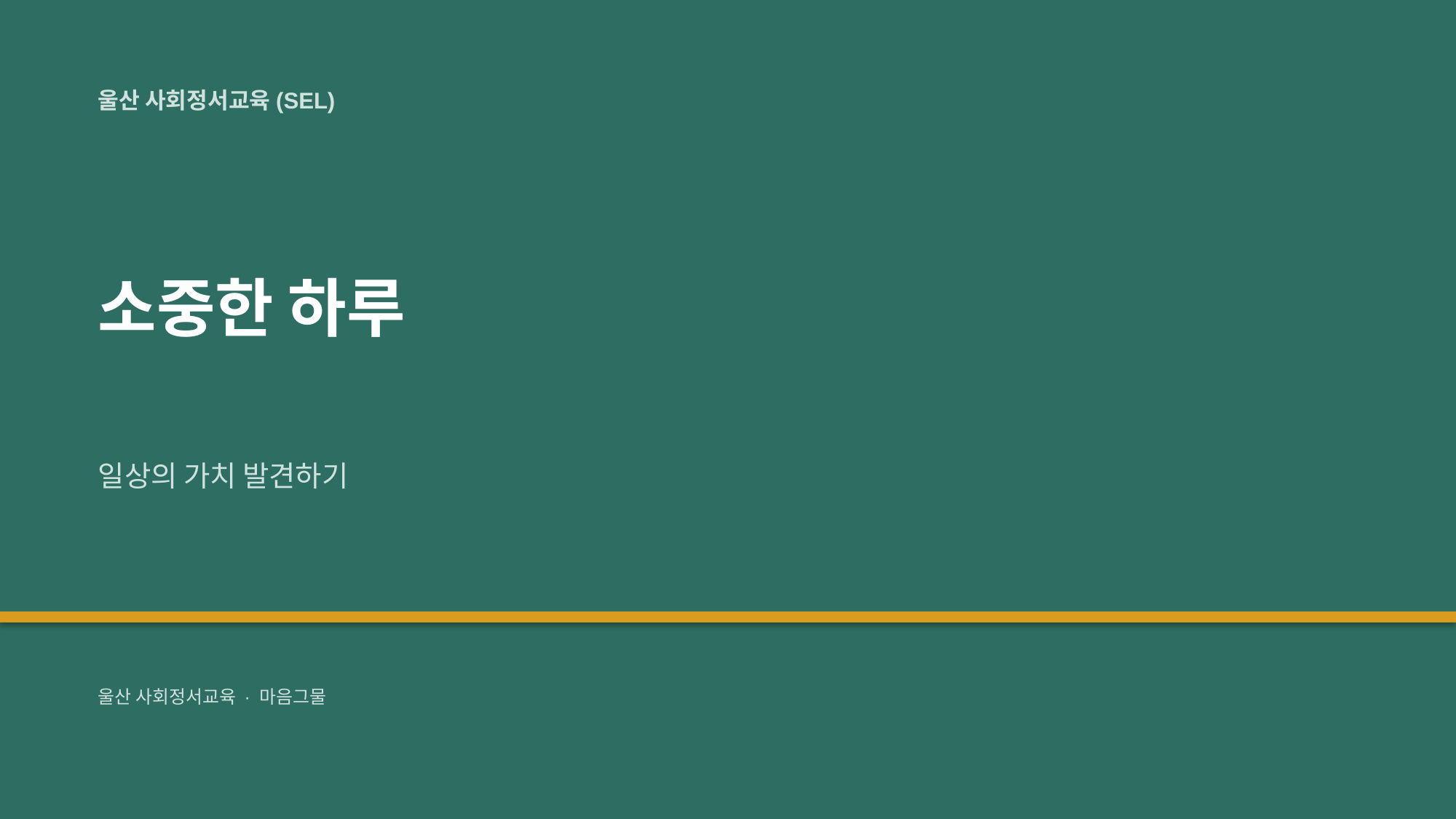

울산 사회정서교육(SEL)
소중한 하루
일상의 가치 발견하기

울산 사회정서교육 · 마음그물